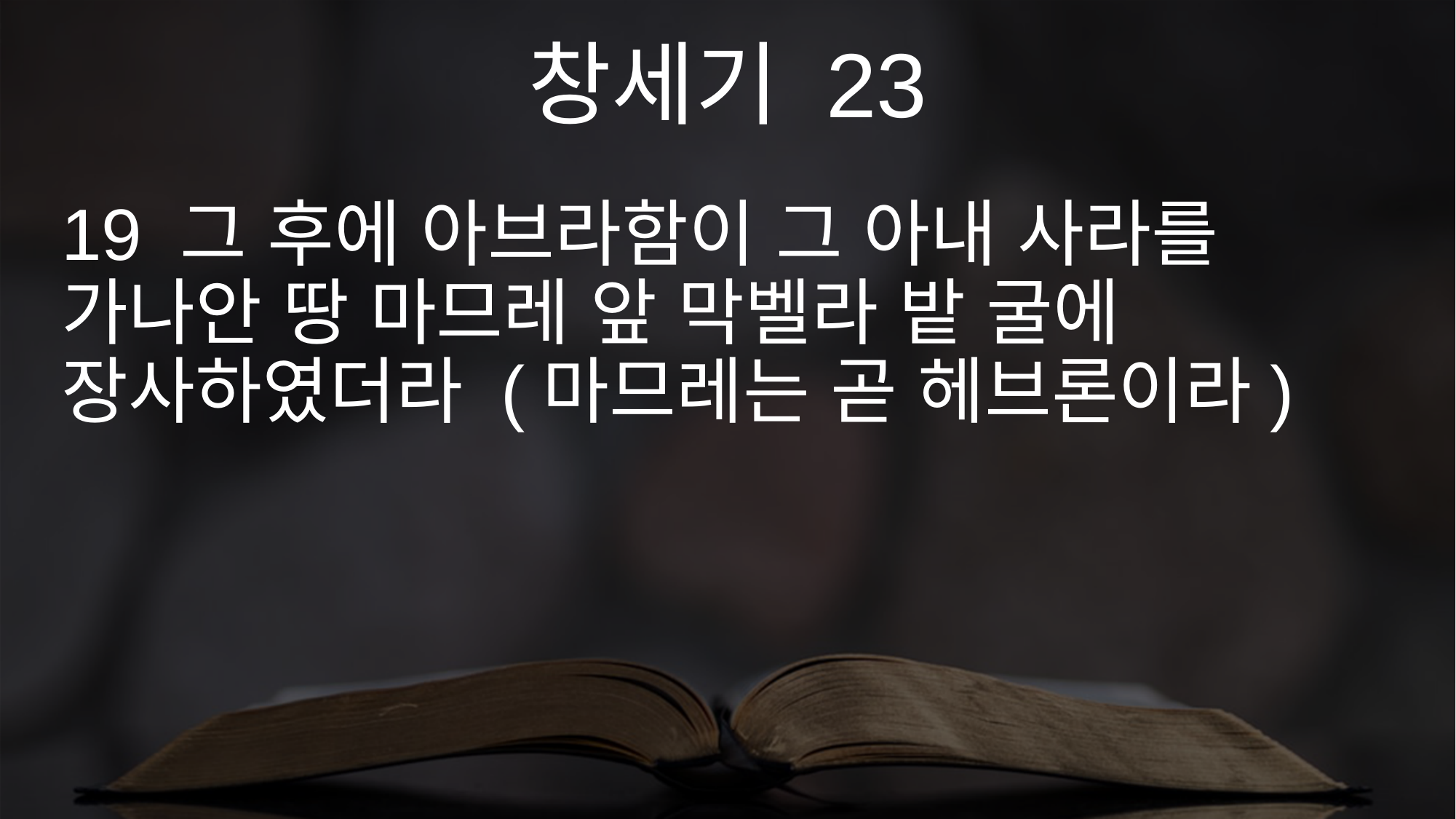

창세기 23
19 그 후에 아브라함이 그 아내 사라를 가나안 땅 마므레 앞 막벨라 밭 굴에 장사하였더라 (마므레는 곧 헤브론이라)